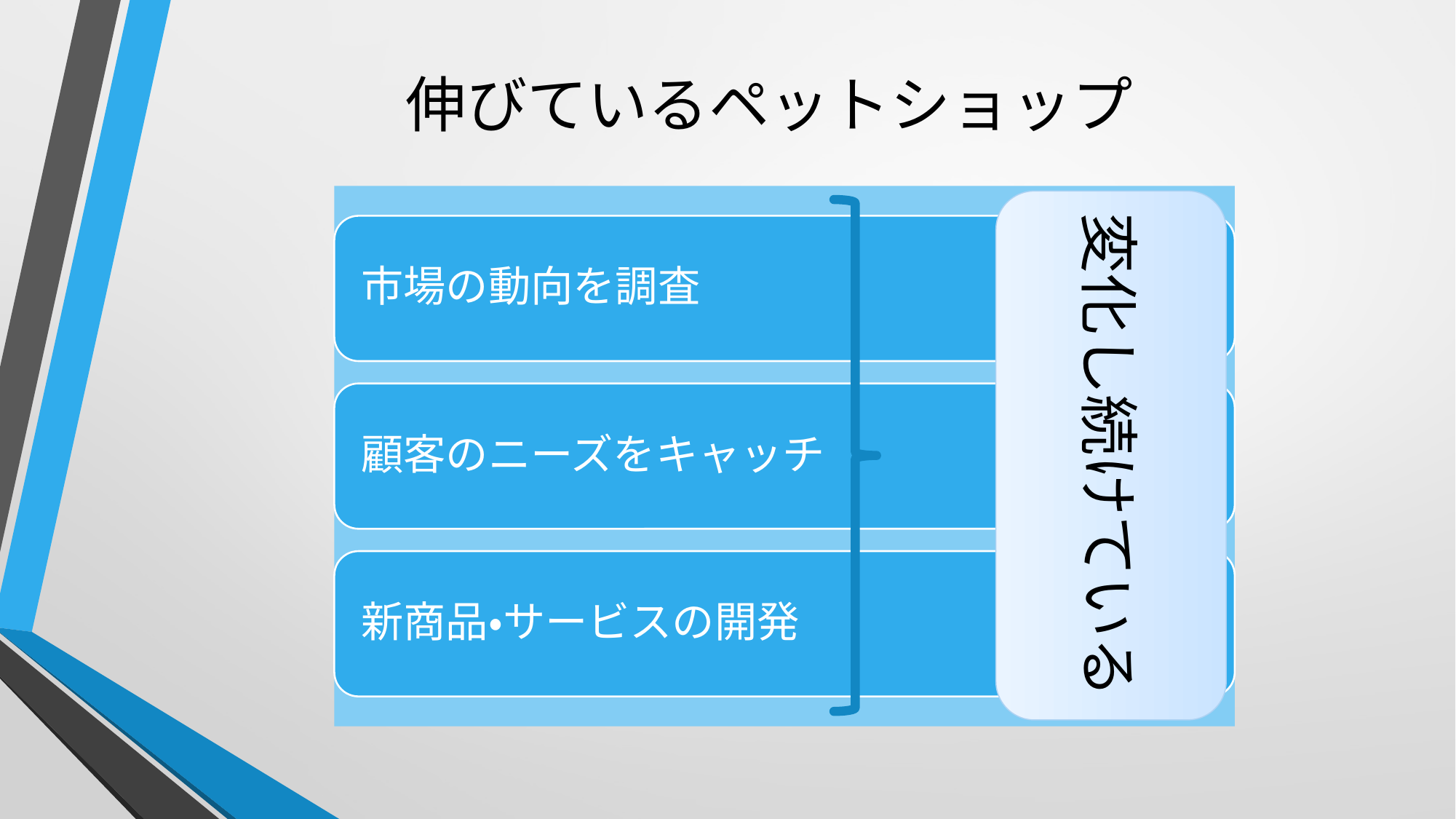

# 伸びているペットショップ
市場の動向を調査
顧客のニーズをキャッチ
新商品・サービスの開発
変化し続けている